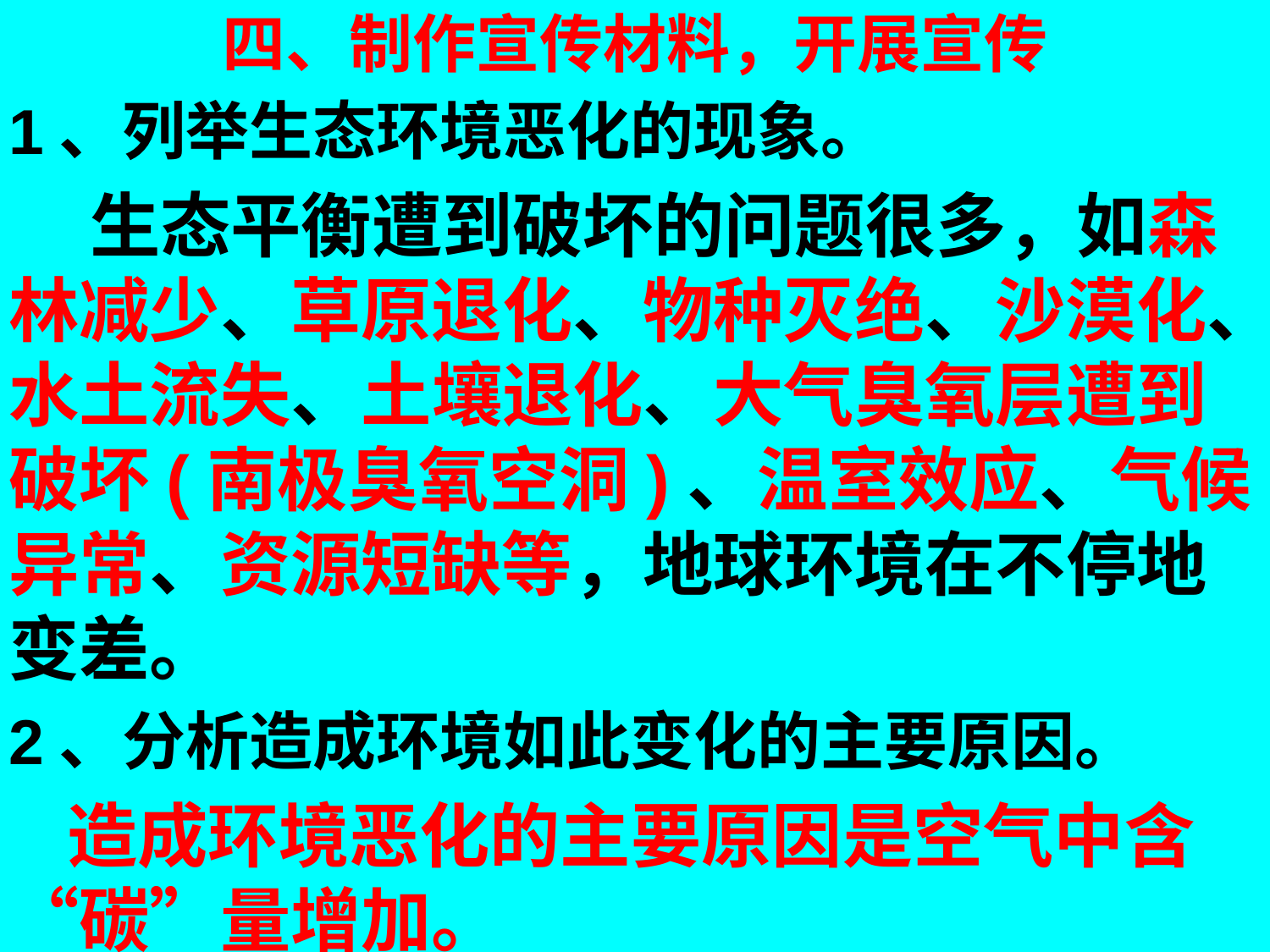

# 四、制作宣传材料，开展宣传
1、列举生态环境恶化的现象。
    生态平衡遭到破坏的问题很多，如森林减少、草原退化、物种灭绝、沙漠化、水土流失、土壤退化、大气臭氧层遭到破坏(南极臭氧空洞)、温室效应、气候异常、资源短缺等，地球环境在不停地变差。
2、分析造成环境如此变化的主要原因。
   造成环境恶化的主要原因是空气中含“碳”量增加。